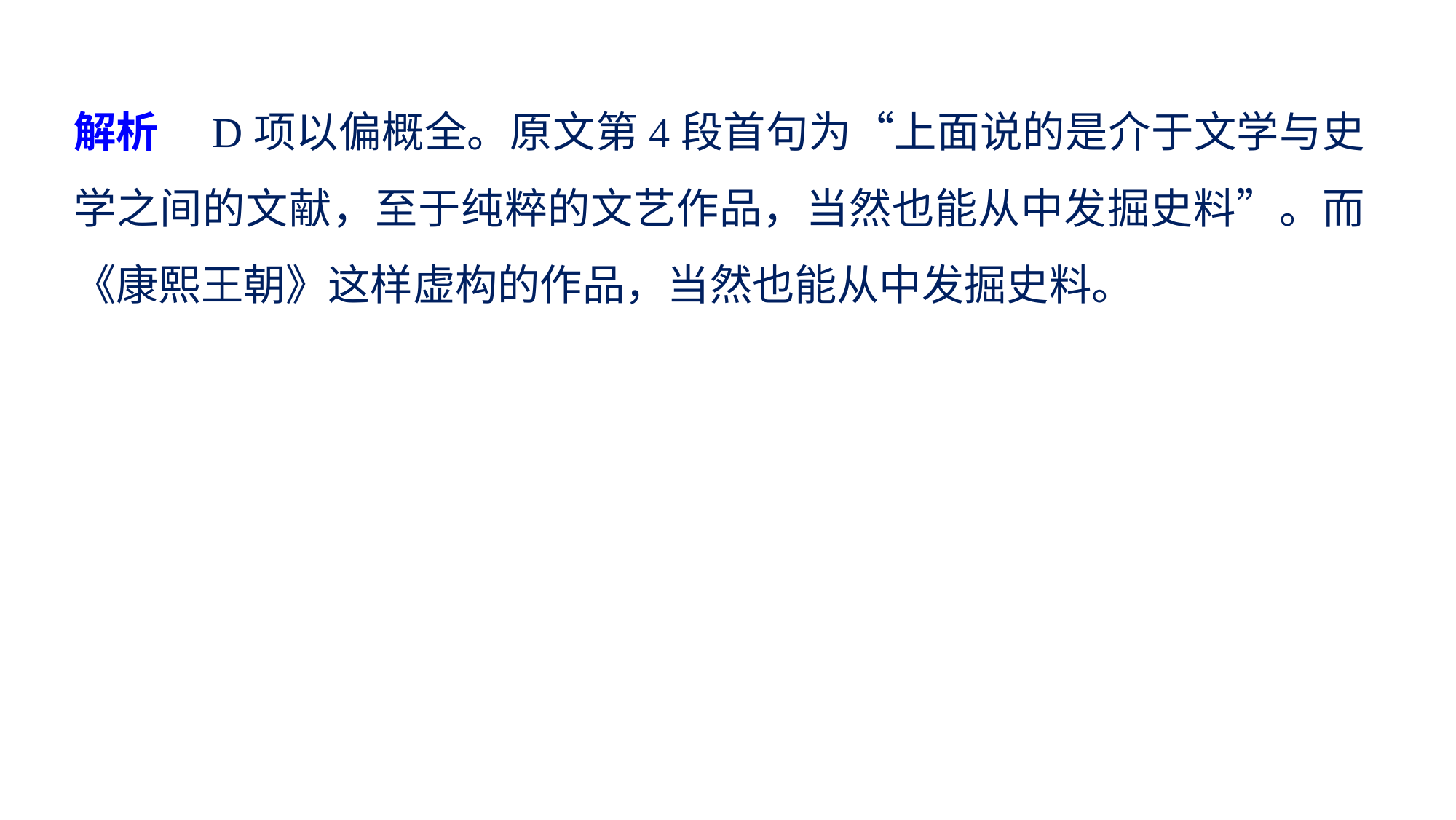

解析　D项以偏概全。原文第4段首句为“上面说的是介于文学与史学之间的文献，至于纯粹的文艺作品，当然也能从中发掘史料”。而《康熙王朝》这样虚构的作品，当然也能从中发掘史料。